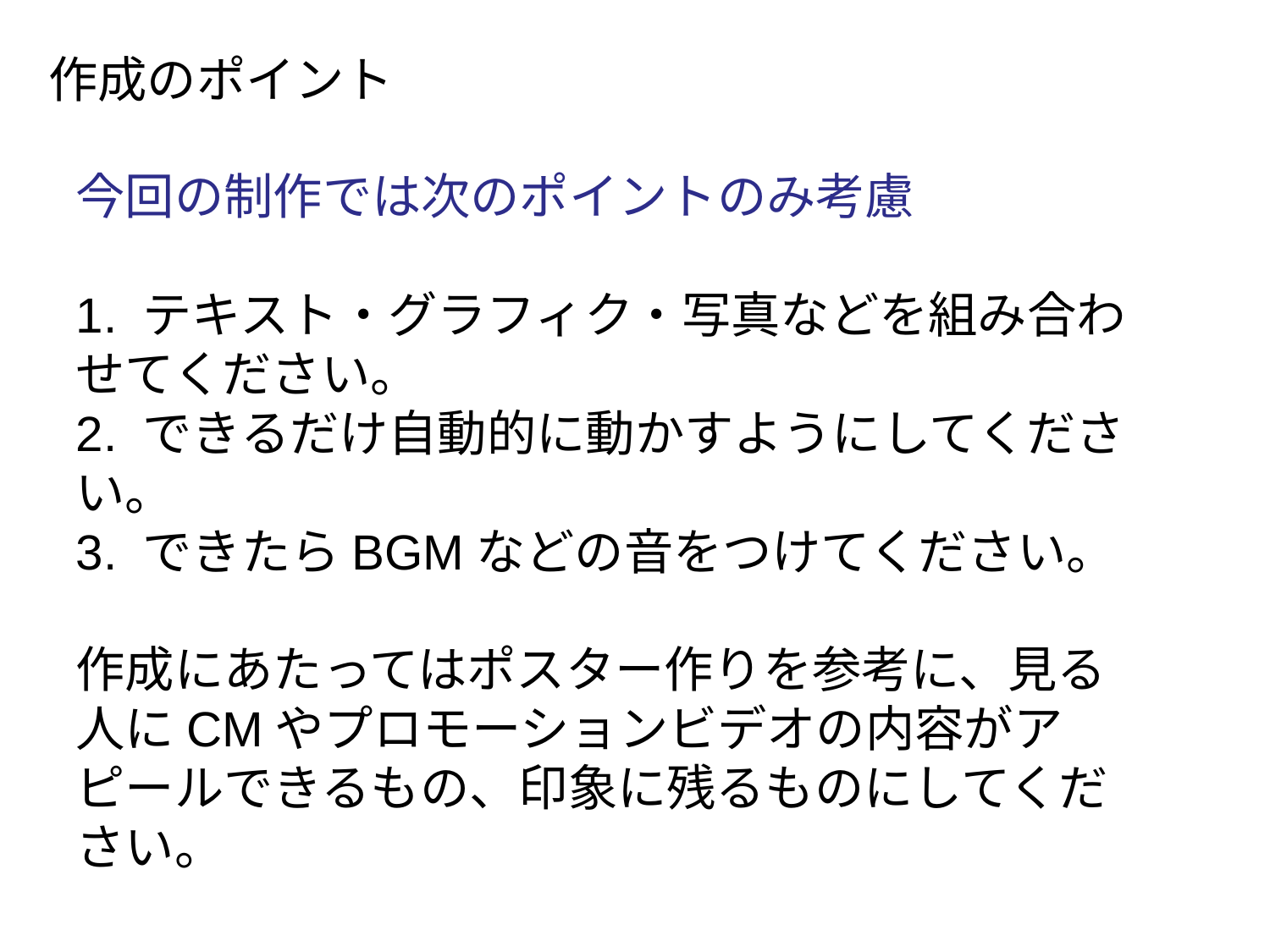

作成のポイント
今回の制作では次のポイントのみ考慮

1. テキスト・グラフィク・写真などを組み合わせてください。
2. できるだけ自動的に動かすようにしてください。
3. できたらBGMなどの音をつけてください。

作成にあたってはポスター作りを参考に、見る人にCMやプロモーションビデオの内容がアピールできるもの、印象に残るものにしてください。